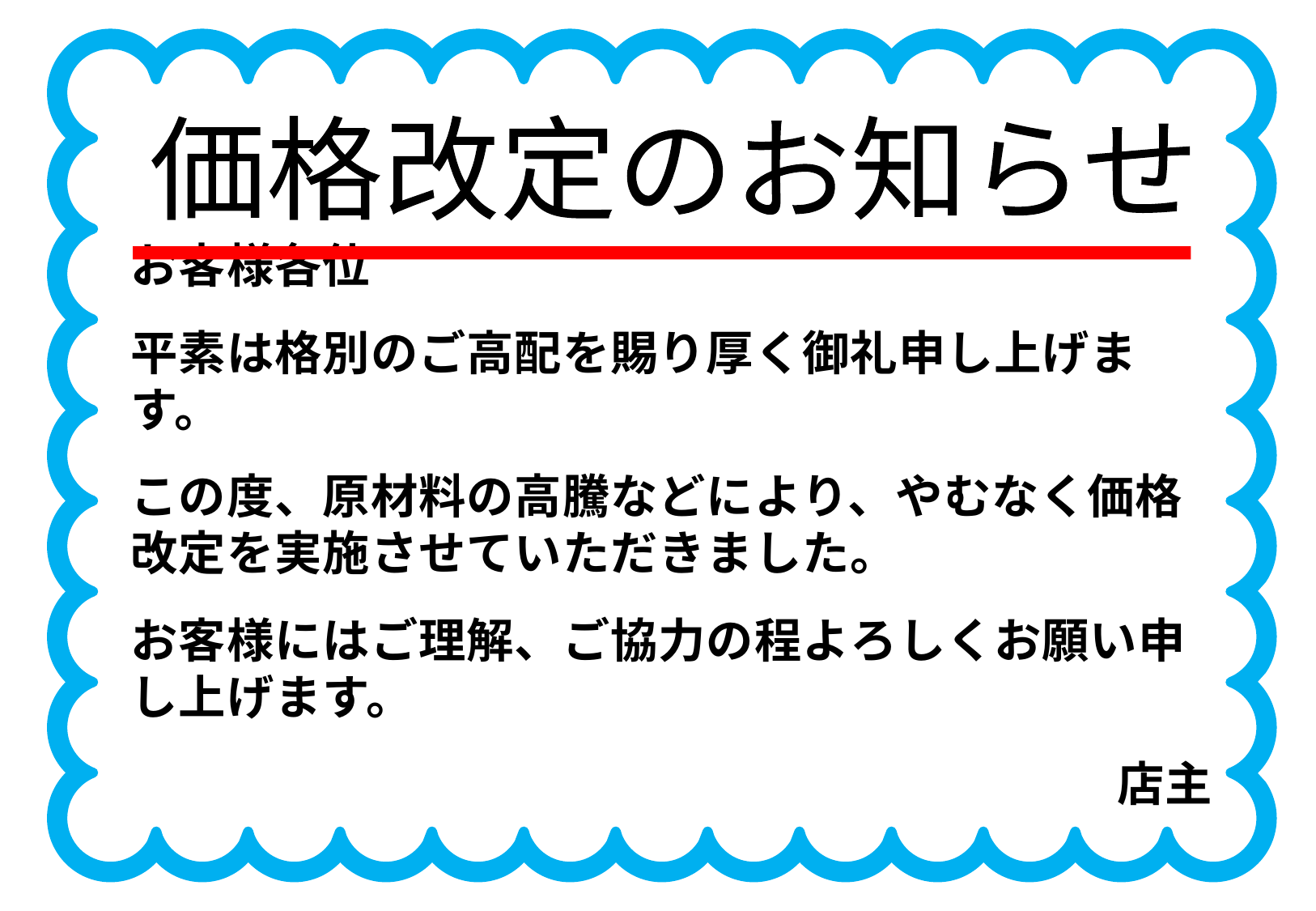

価格改定のお知らせ

お客様各位
平素は格別のご高配を賜り厚く御礼申し上げます。
この度、原材料の高騰などにより、やむなく価格改定を実施させていただきました。
お客様にはご理解、ご協力の程よろしくお願い申し上げます。
店主